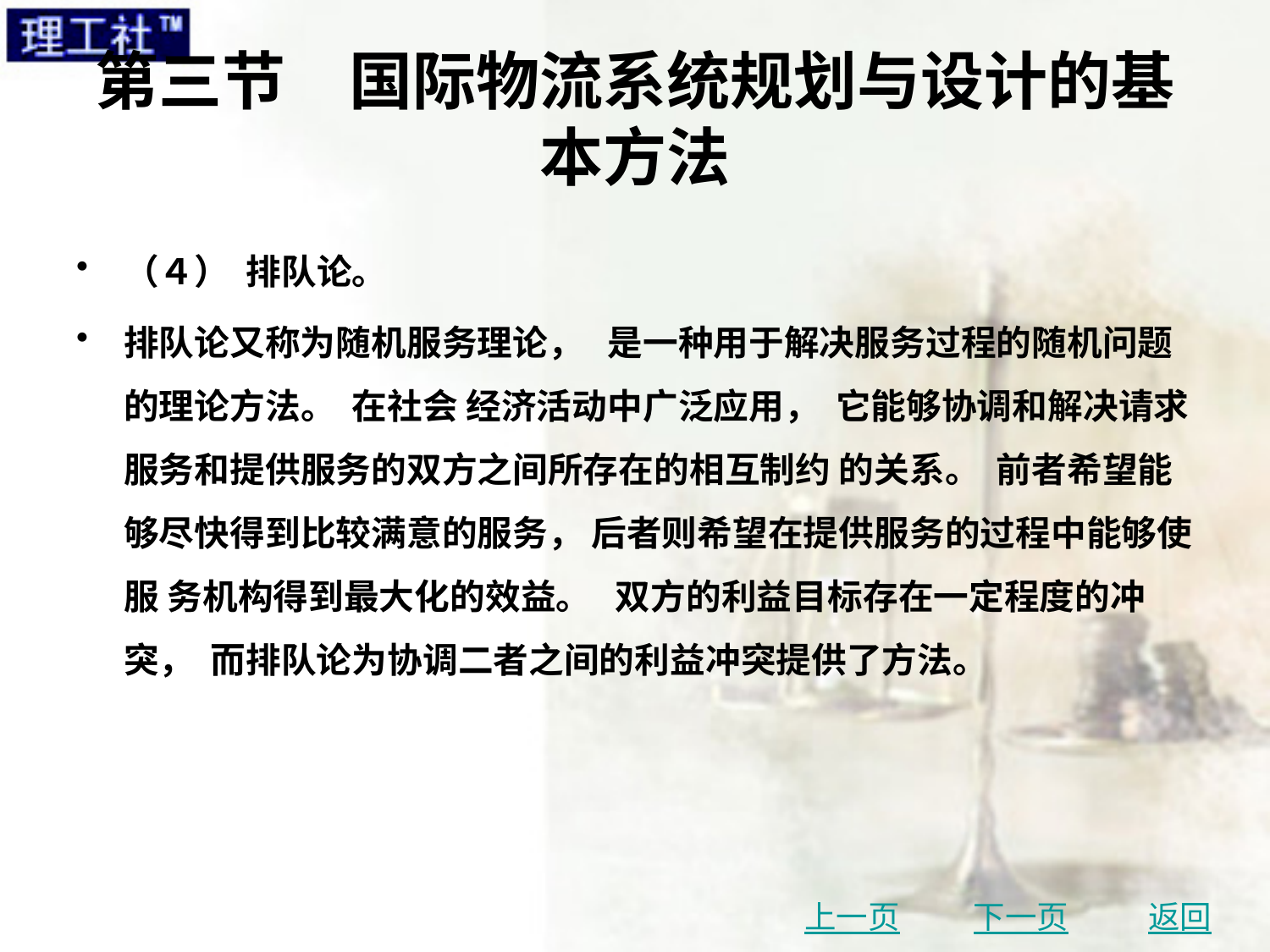

# 第三节　国际物流系统规划与设计的基本方法
（４）  排队论。
排队论又称为随机服务理论，   是一种用于解决服务过程的随机问题的理论方法。  在社会 经济活动中广泛应用，  它能够协调和解决请求服务和提供服务的双方之间所存在的相互制约 的关系。  前者希望能够尽快得到比较满意的服务， 后者则希望在提供服务的过程中能够使服 务机构得到最大化的效益。   双方的利益目标存在一定程度的冲突，  而排队论为协调二者之间的利益冲突提供了方法。

上一页
下一页
返回